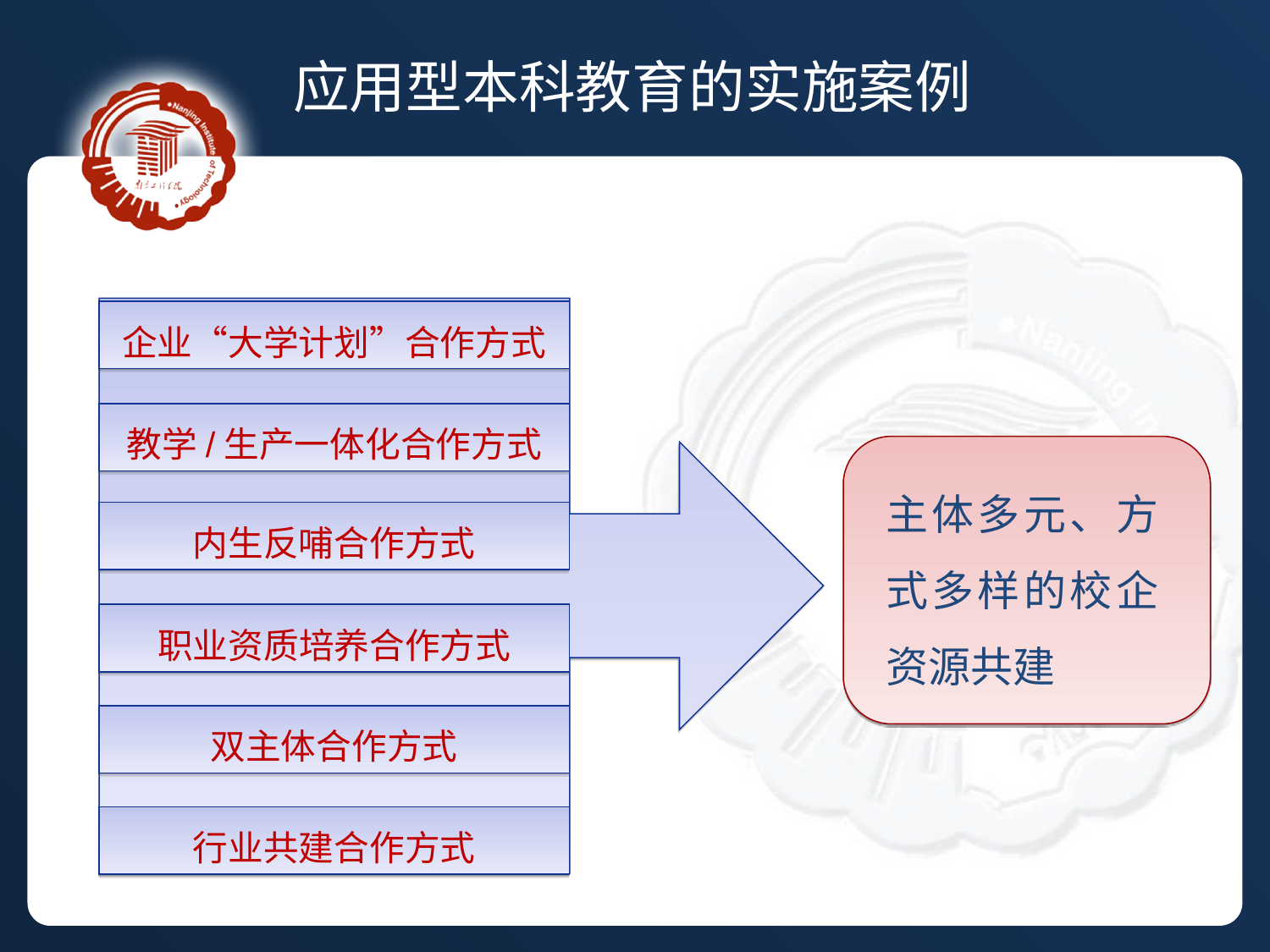

应用型本科教育的实施案例
企业“大学计划”合作方式

教学/生产一体化合作方式

主体多元、方式多样的校企资源共建
内生反哺合作方式
职业资质培养合作方式
双主体合作方式
行业共建合作方式